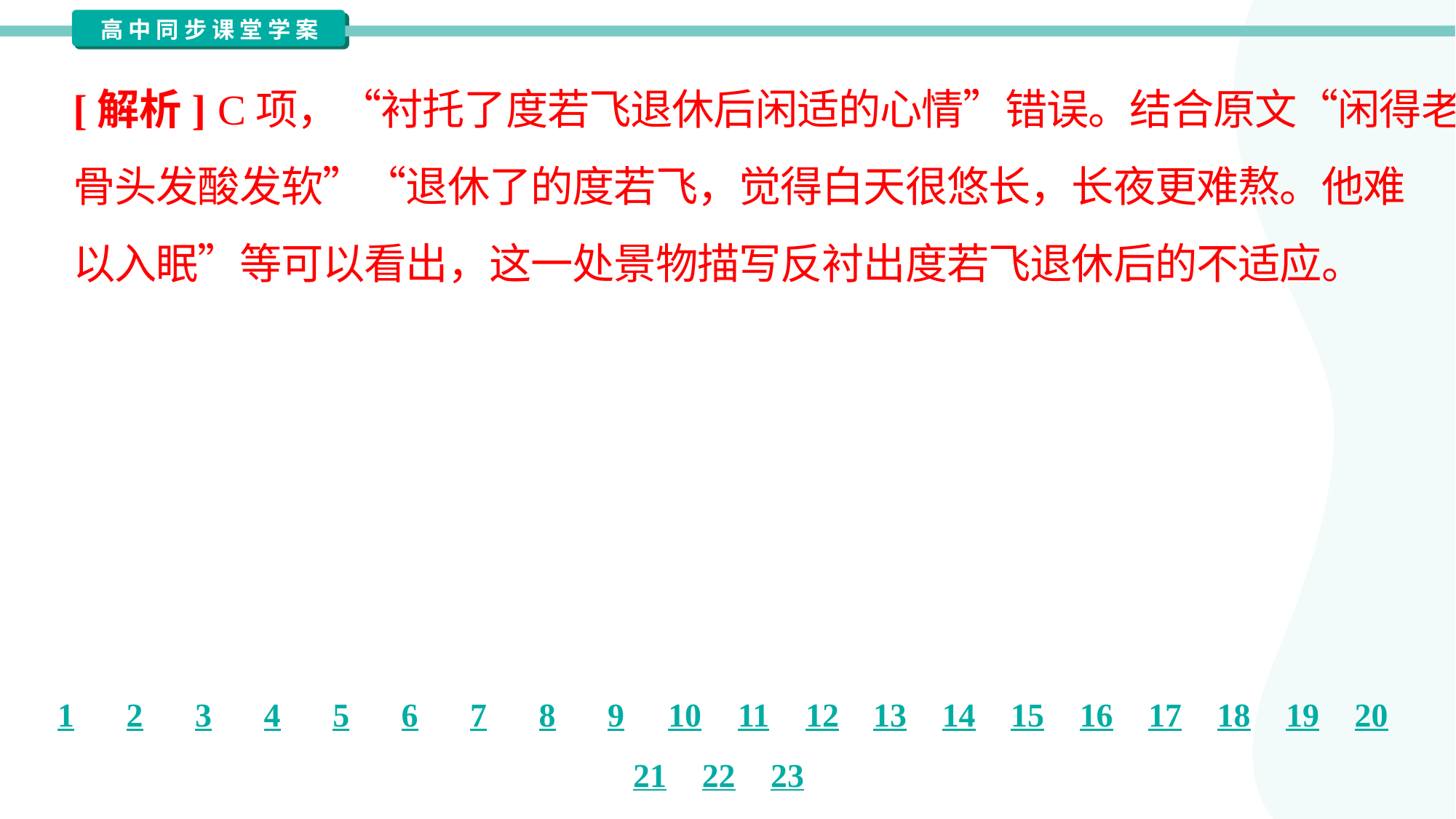

[解析] C项，“衬托了度若飞退休后闲适的心情”错误。结合原文“闲得老
骨头发酸发软”“退休了的度若飞，觉得白天很悠长，长夜更难熬。他难
以入眠”等可以看出，这一处景物描写反衬出度若飞退休后的不适应。